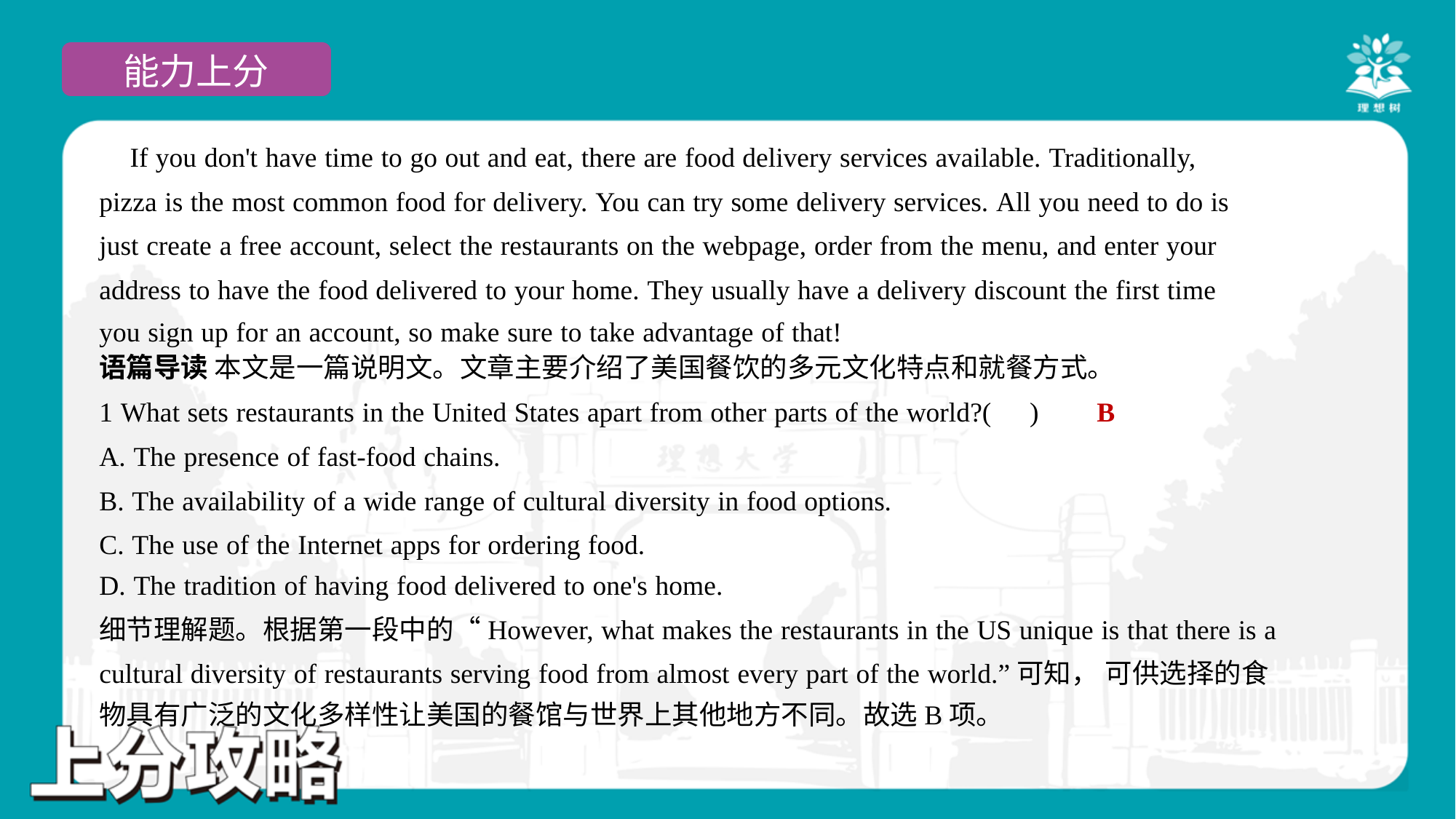

If you don't have time to go out and eat, there are food delivery services available. Traditionally,
pizza is the most common food for delivery. You can try some delivery services. All you need to do is
just create a free account, select the restaurants on the webpage, order from the menu, and enter your
address to have the food delivered to your home. They usually have a delivery discount the first time
you sign up for an account, so make sure to take advantage of that!#4
语篇导读 本文是一篇说明文。文章主要介绍了美国餐饮的多元文化特点和就餐方式。
B
1 What sets restaurants in the United States apart from other parts of the world?(     )
A. The presence of fast-food chains.
B. The availability of a wide range of cultural diversity in food options.
C. The use of the Internet apps for ordering food.
D. The tradition of having food delivered to one's home.
细节理解题。根据第一段中的“However, what makes the restaurants in the US unique is that there is a
cultural diversity of restaurants serving food from almost every part of the world.”可知， 可供选择的食
物具有广泛的文化多样性让美国的餐馆与世界上其他地方不同。故选B项。